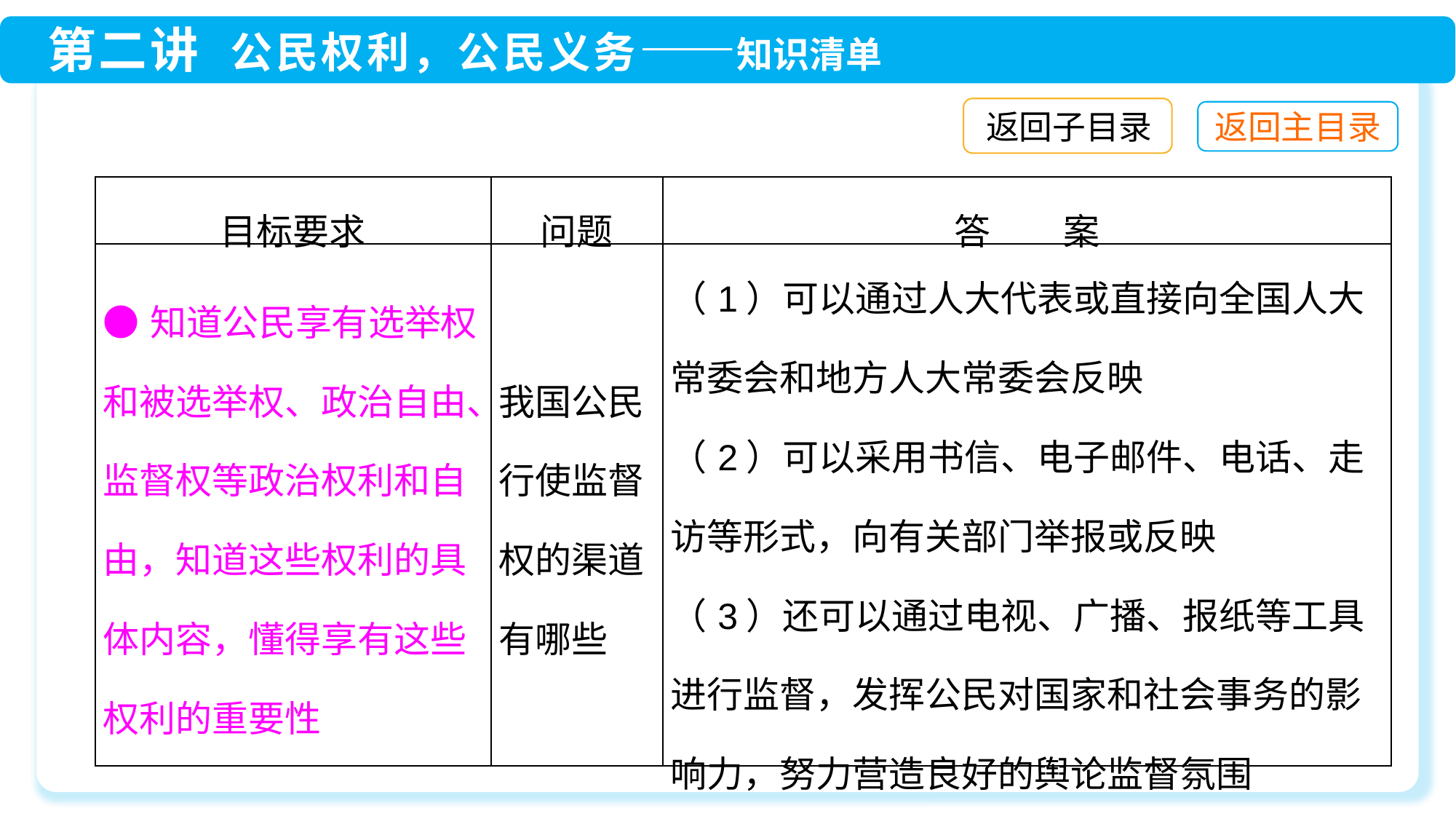

返回子目录
| 目标要求 | 问题 | 答　　案 |
| --- | --- | --- |
| ●知道公民享有选举权和被选举权、政治自由、监督权等政治权利和自由，知道这些权利的具体内容，懂得享有这些权利的重要性 | 我国公民行使监督权的渠道有哪些 | （1）可以通过人大代表或直接向全国人大常委会和地方人大常委会反映 （2）可以采用书信、电子邮件、电话、走访等形式，向有关部门举报或反映 （3）还可以通过电视、广播、报纸等工具进行监督，发挥公民对国家和社会事务的影响力，努力营造良好的舆论监督氛围 |